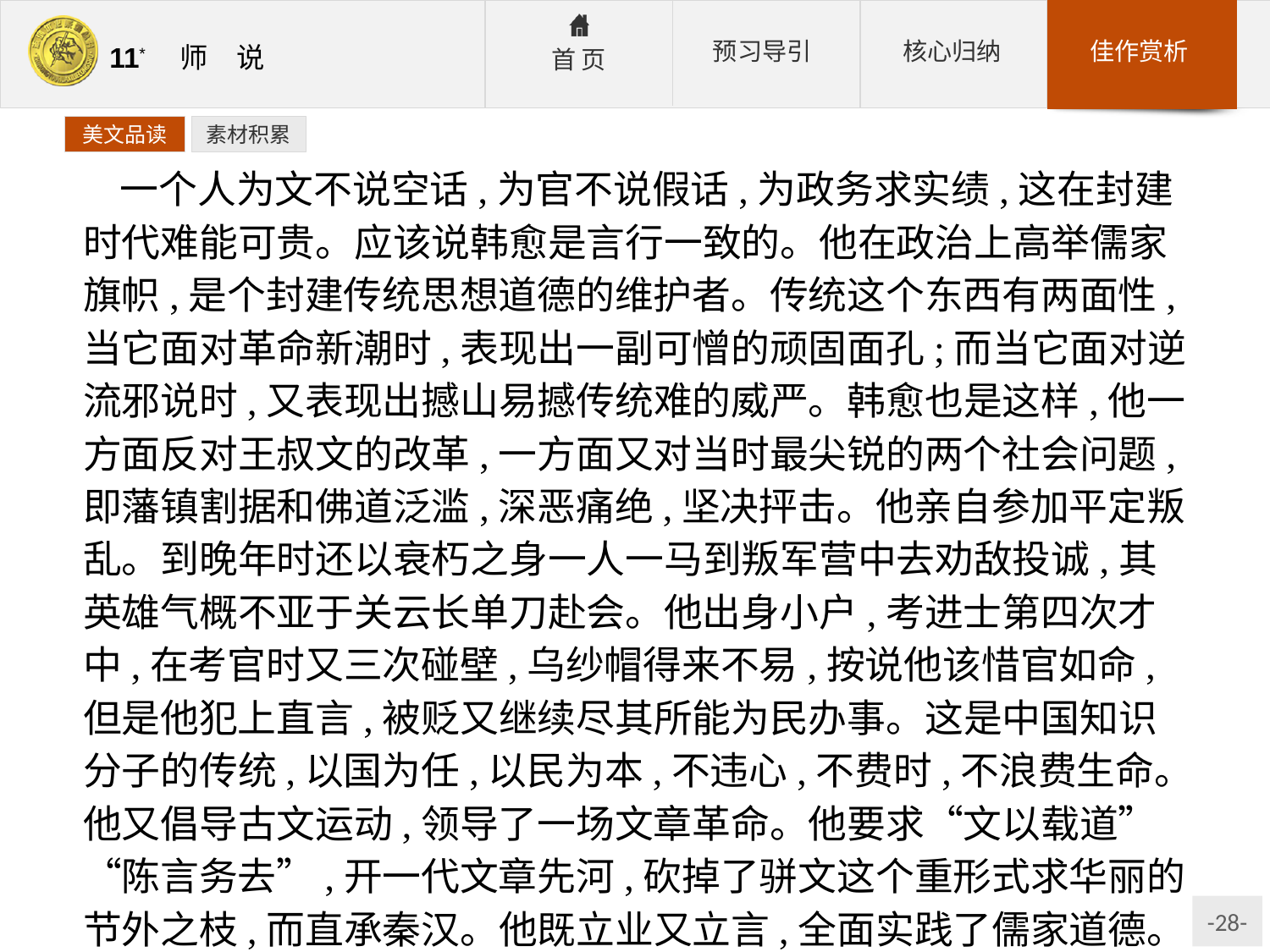

美文品读
素材积累
一个人为文不说空话,为官不说假话,为政务求实绩,这在封建时代难能可贵。应该说韩愈是言行一致的。他在政治上高举儒家旗帜,是个封建传统思想道德的维护者。传统这个东西有两面性,当它面对革命新潮时,表现出一副可憎的顽固面孔;而当它面对逆流邪说时,又表现出撼山易撼传统难的威严。韩愈也是这样,他一方面反对王叔文的改革,一方面又对当时最尖锐的两个社会问题,即藩镇割据和佛道泛滥,深恶痛绝,坚决抨击。他亲自参加平定叛乱。到晚年时还以衰朽之身一人一马到叛军营中去劝敌投诚,其英雄气概不亚于关云长单刀赴会。他出身小户,考进士第四次才中,在考官时又三次碰壁,乌纱帽得来不易,按说他该惜官如命,但是他犯上直言,被贬又继续尽其所能为民办事。这是中国知识分子的传统,以国为任,以民为本,不违心,不费时,不浪费生命。他又倡导古文运动,领导了一场文章革命。他要求“文以载道”“陈言务去”,开一代文章先河,砍掉了骈文这个重形式求华丽的节外之枝,而直承秦汉。他既立业又立言,全面实践了儒家道德。